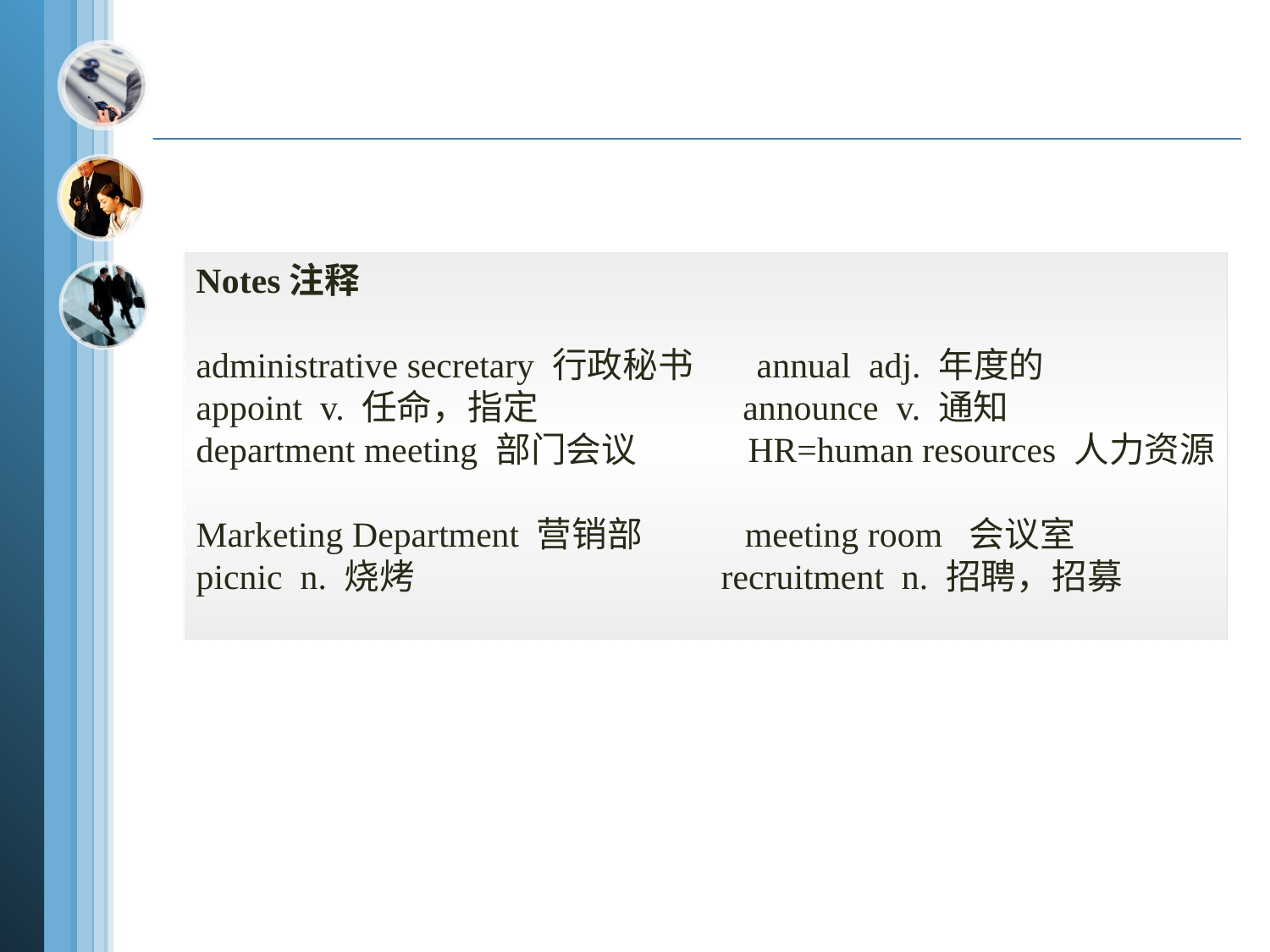

Notes注释

administrative secretary 行政秘书       annual  adj. 年度的
appoint  v. 任命，指定                         announce  v. 通知
department meeting 部门会议             HR=human resources 人力资源
Marketing Department 营销部            meeting room  会议室
picnic  n. 烧烤                                      recruitment  n. 招聘，招募